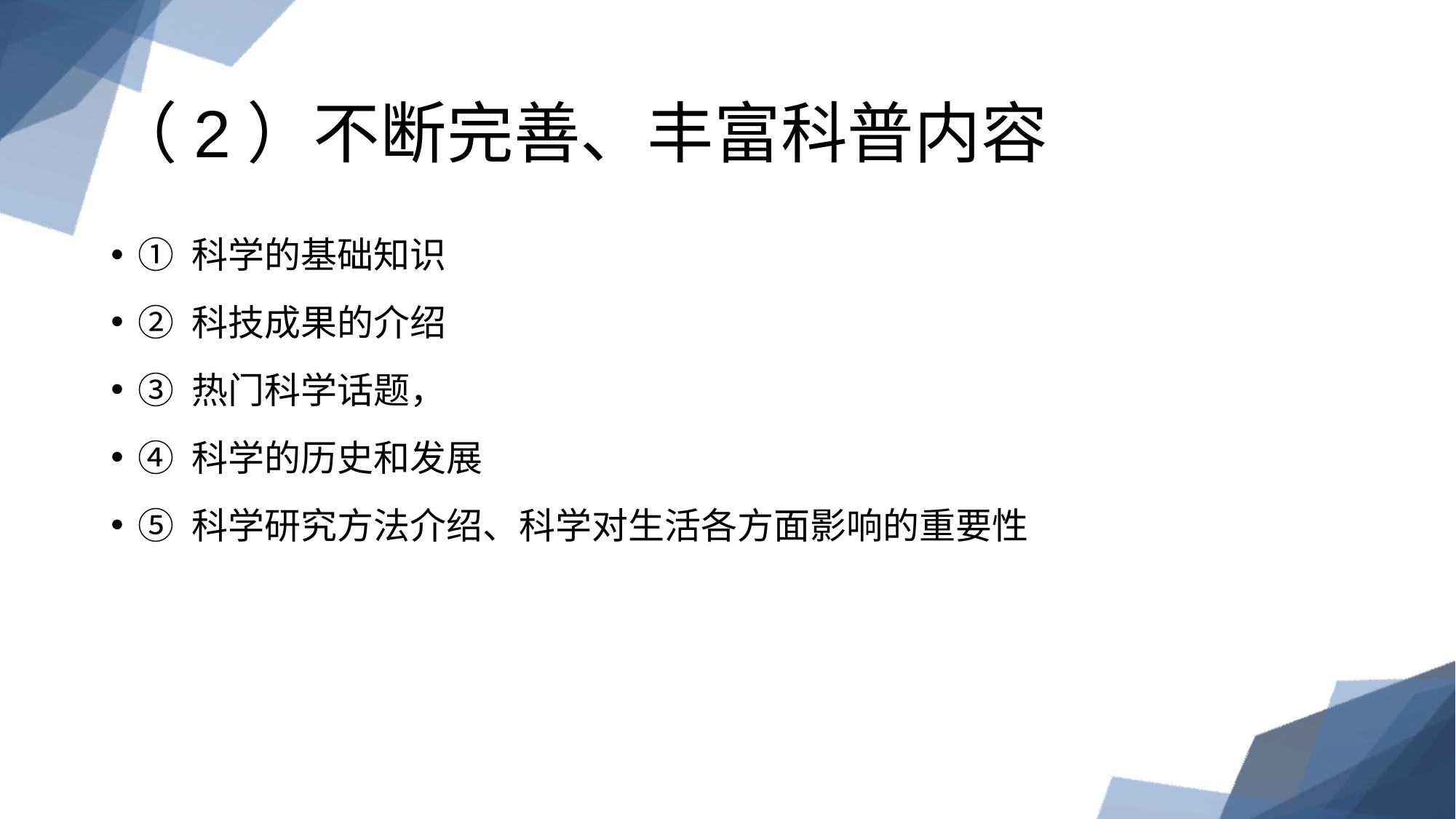

# （2）不断完善、丰富科普内容
① 科学的基础知识
② 科技成果的介绍
③ 热门科学话题，
④ 科学的历史和发展
⑤ 科学研究方法介绍、科学对生活各方面影响的重要性